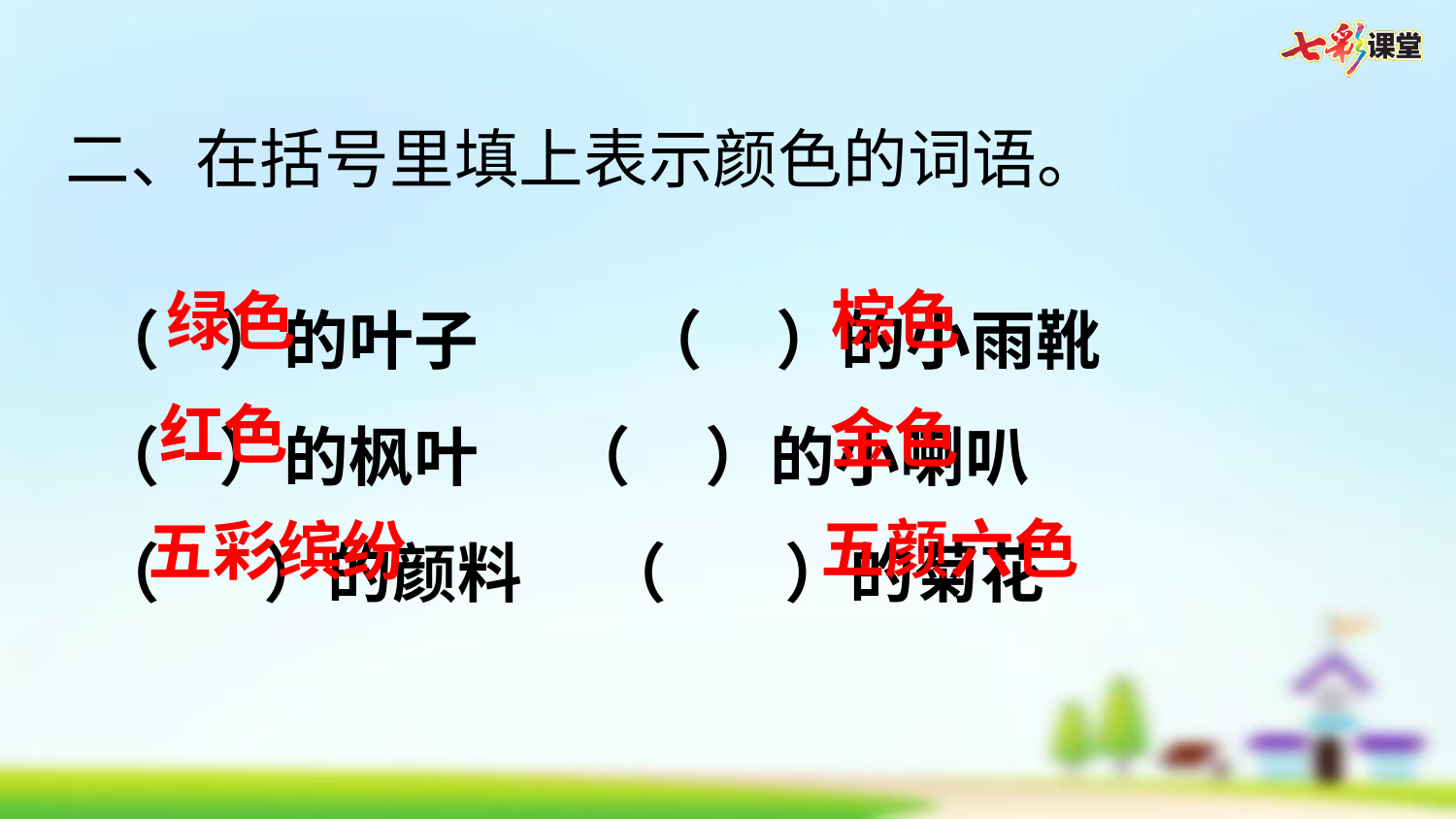

二、在括号里填上表示颜色的词语。
（    ）的叶子      （     ）的小雨靴
（    ）的枫叶      （     ）的小喇叭
（       ）的颜料   （        ）的菊花
棕色
绿色
红色
金色
五颜六色
五彩缤纷